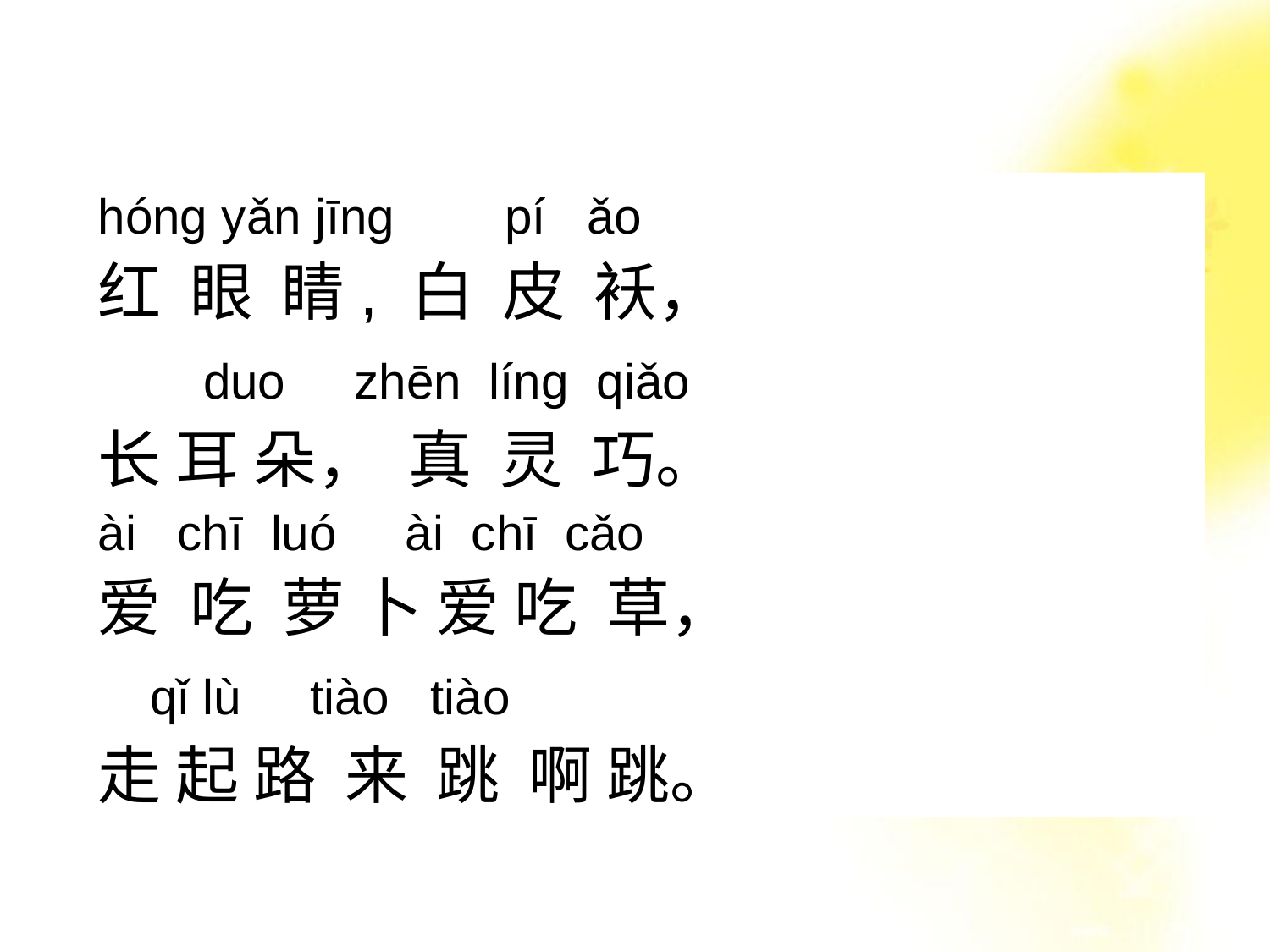

hóng yǎn jīng        pí   ǎo
红  眼  睛, 白  皮  袄，
      duo     zhēn  líng  qiǎo
长 耳 朵，  真  灵  巧。
ài   chī  luó     ài  chī  cǎo
爱  吃  萝 卜 爱 吃  草，
   qǐ lù     tiào   tiào
走 起 路  来  跳  啊 跳。